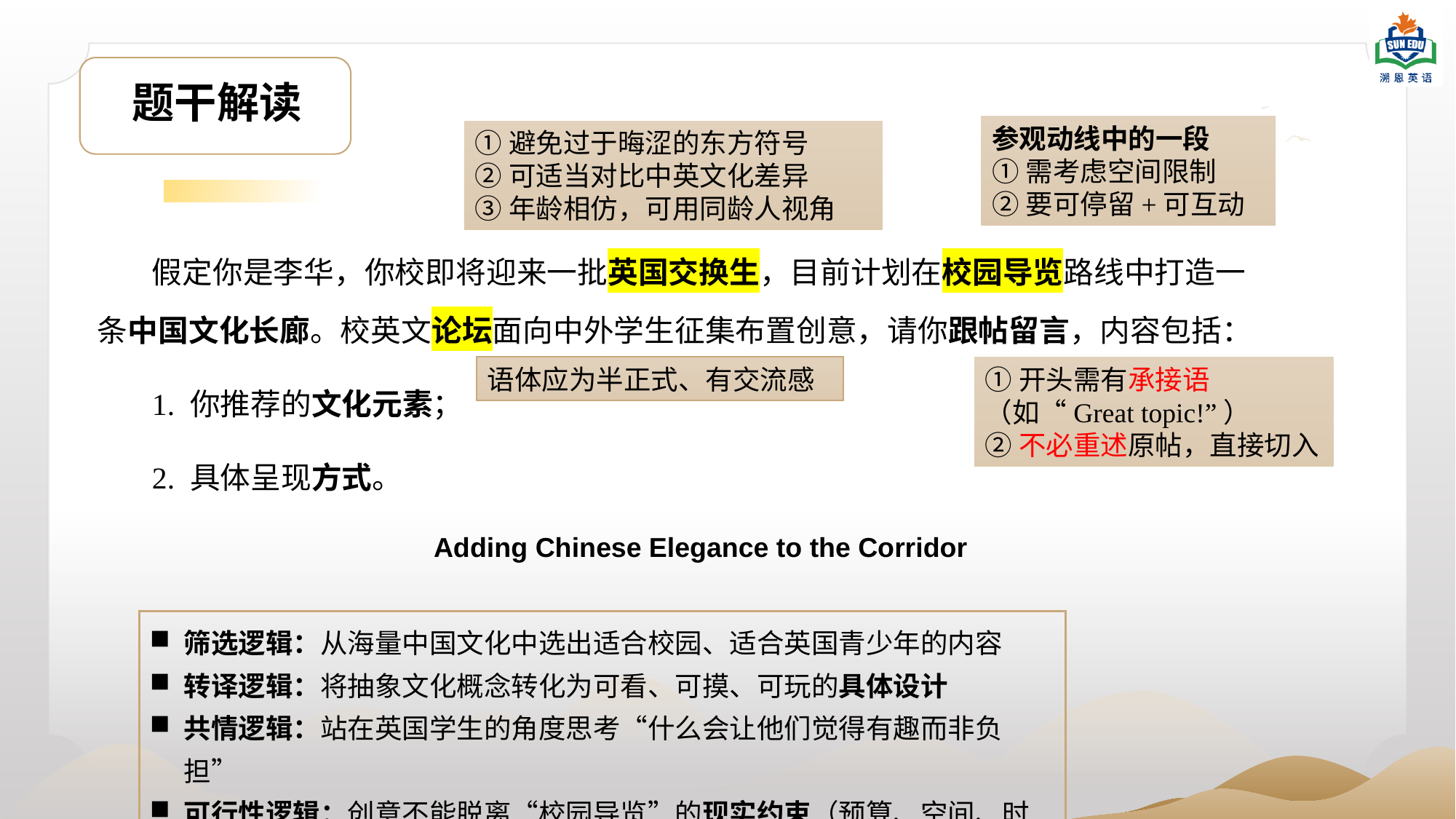

题干解读
参观动线中的一段
①需考虑空间限制
②要可停留+可互动
①避免过于晦涩的东方符号
②可适当对比中英文化差异
③年龄相仿，可用同龄人视角
假定你是李华，你校即将迎来一批英国交换生，目前计划在校园导览路线中打造一条中国文化长廊。校英文论坛面向中外学生征集布置创意，请你跟帖留言，内容包括：
1. 你推荐的文化元素；
2. 具体呈现方式。
Adding Chinese Elegance to the Corridor
语体应为半正式、有交流感
①开头需有承接语
（如“Great topic!”）
②不必重述原帖，直接切入
筛选逻辑：从海量中国文化中选出适合校园、适合英国青少年的内容
转译逻辑：将抽象文化概念转化为可看、可摸、可玩的具体设计
共情逻辑：站在英国学生的角度思考“什么会让他们觉得有趣而非负担”
可行性逻辑：创意不能脱离“校园导览”的现实约束（预算、空间、时间）